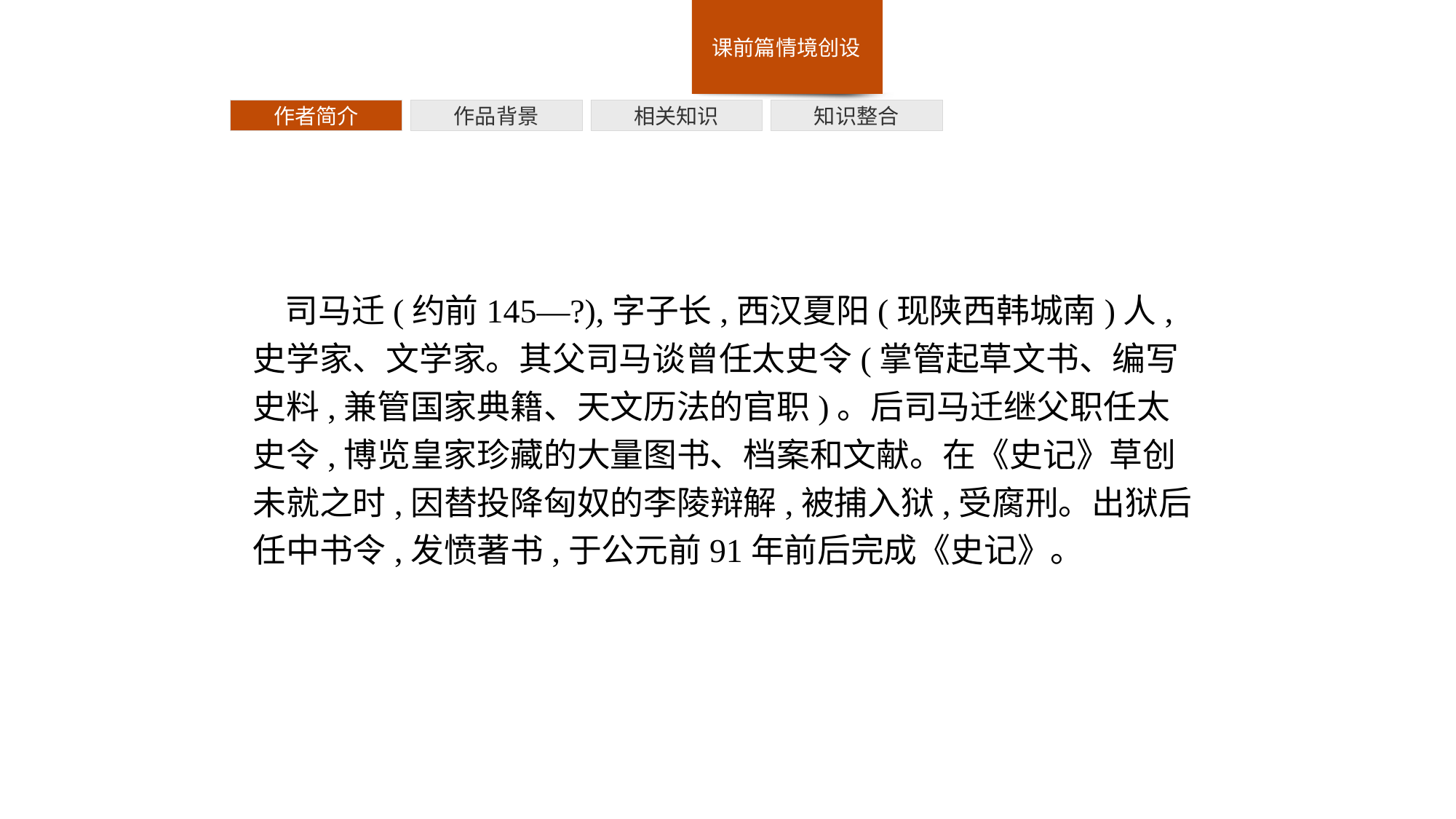

作者简介
作品背景
相关知识
知识整合
司马迁(约前145—?),字子长,西汉夏阳(现陕西韩城南)人,史学家、文学家。其父司马谈曾任太史令(掌管起草文书、编写史料,兼管国家典籍、天文历法的官职)。后司马迁继父职任太史令,博览皇家珍藏的大量图书、档案和文献。在《史记》草创未就之时,因替投降匈奴的李陵辩解,被捕入狱,受腐刑。出狱后任中书令,发愤著书,于公元前91年前后完成《史记》。